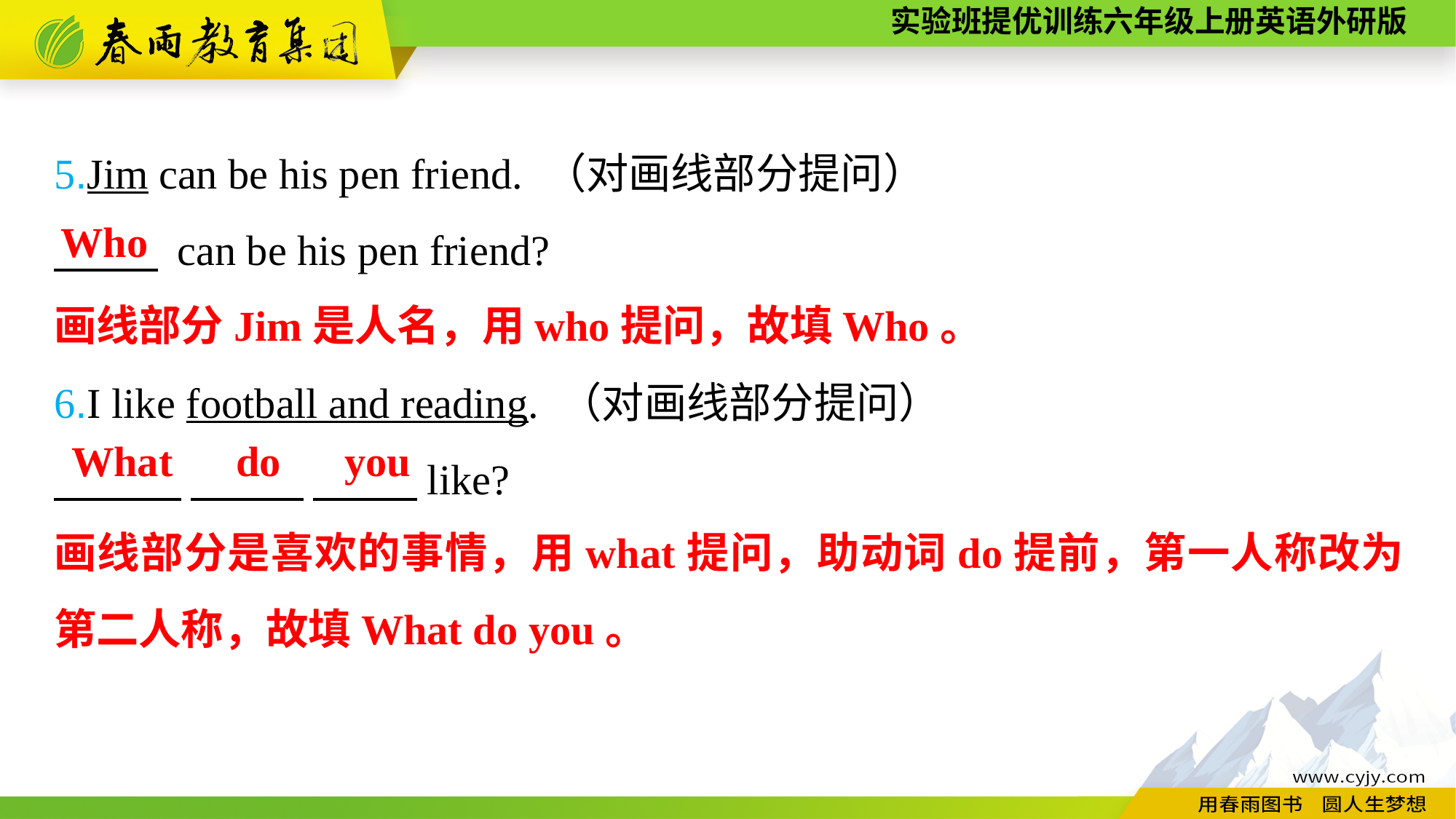

5.Jim can be his pen friend. （对画线部分提问）
　　   can be his pen friend?

6.I like football and reading. （对画线部分提问）
　　　 　　    　  　like?
Who
画线部分Jim是人名，用who提问，故填Who。
What      do      you
画线部分是喜欢的事情，用what提问，助动词do提前，第一人称改为第二人称，故填What do you。